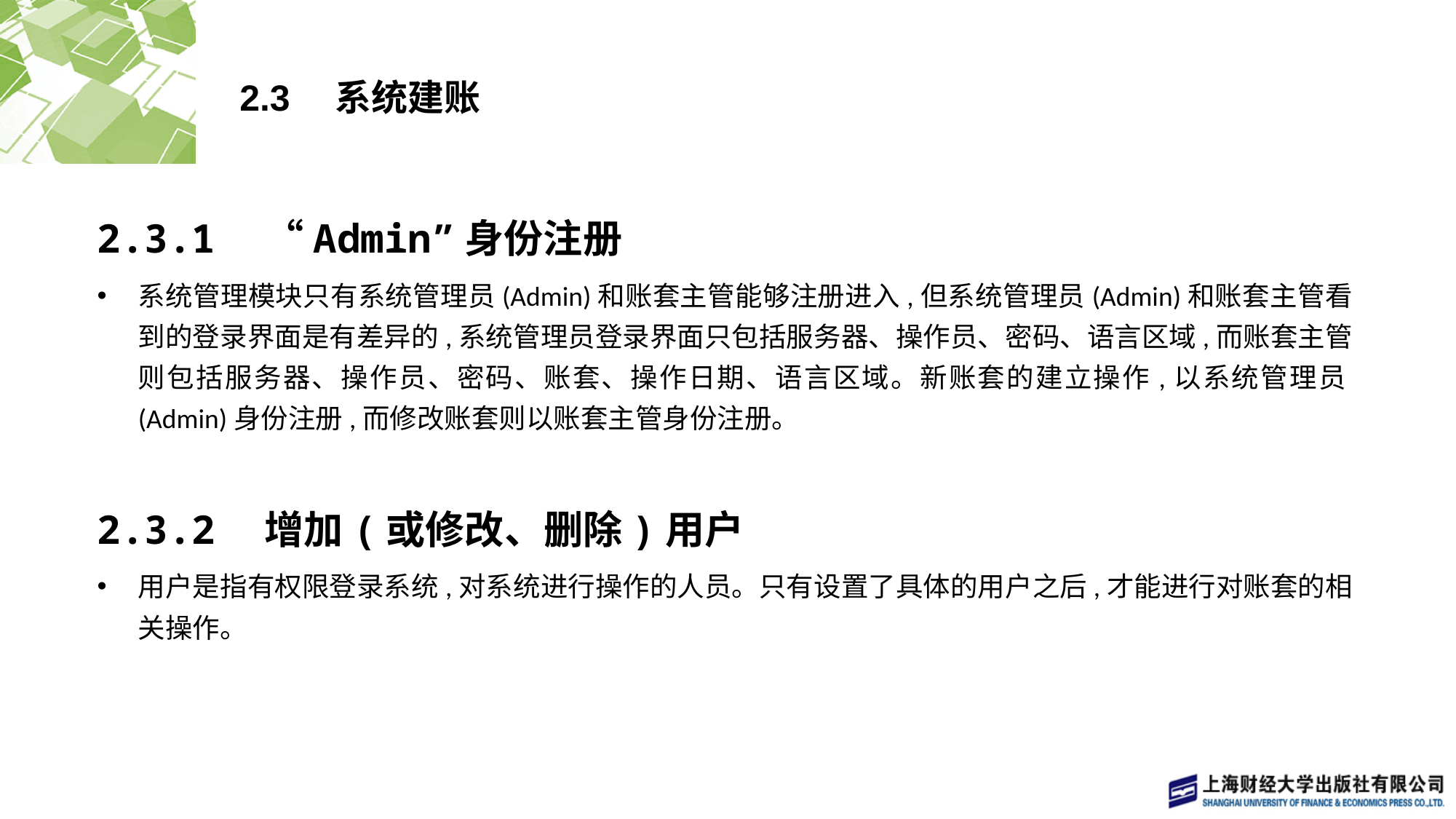

# 2.3　系统建账
2.3.1　“Admin”身份注册
系统管理模块只有系统管理员(Admin)和账套主管能够注册进入,但系统管理员(Admin)和账套主管看到的登录界面是有差异的,系统管理员登录界面只包括服务器、操作员、密码、语言区域,而账套主管则包括服务器、操作员、密码、账套、操作日期、语言区域。新账套的建立操作,以系统管理员(Admin)身份注册,而修改账套则以账套主管身份注册。

2.3.2　增加(或修改、删除)用户
用户是指有权限登录系统,对系统进行操作的人员。只有设置了具体的用户之后,才能进行对账套的相关操作。